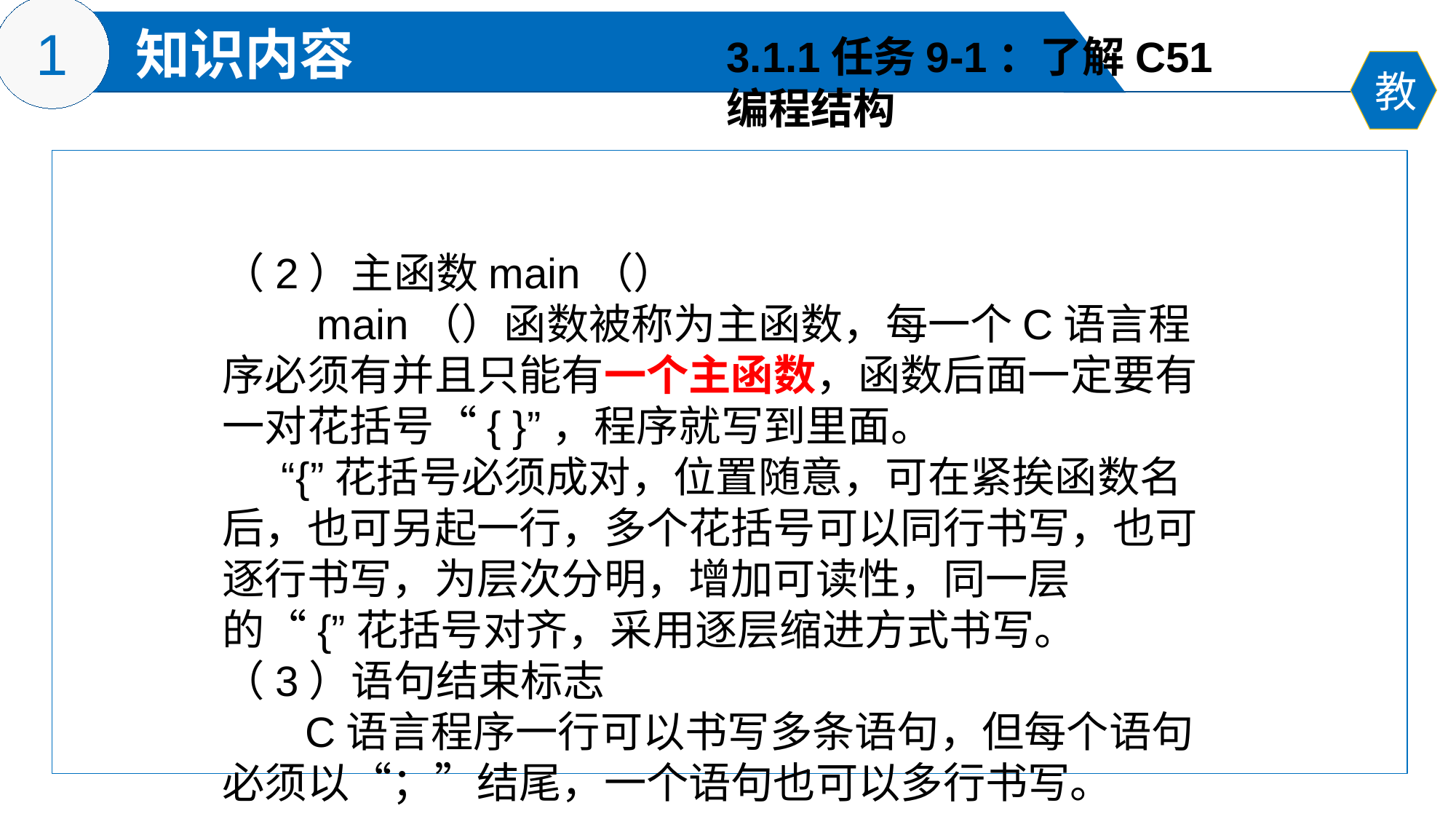

3.1.1任务9-1：了解C51
编程结构
（2）主函数main（）
        main（）函数被称为主函数，每一个C语言程序必须有并且只能有一个主函数，函数后面一定要有一对花括号“{ }”，程序就写到里面。
     “{”花括号必须成对，位置随意，可在紧挨函数名后，也可另起一行，多个花括号可以同行书写，也可逐行书写，为层次分明，增加可读性，同一层的“{”花括号对齐，采用逐层缩进方式书写。
（3）语句结束标志
       C语言程序一行可以书写多条语句，但每个语句必须以“；”结尾，一个语句也可以多行书写。